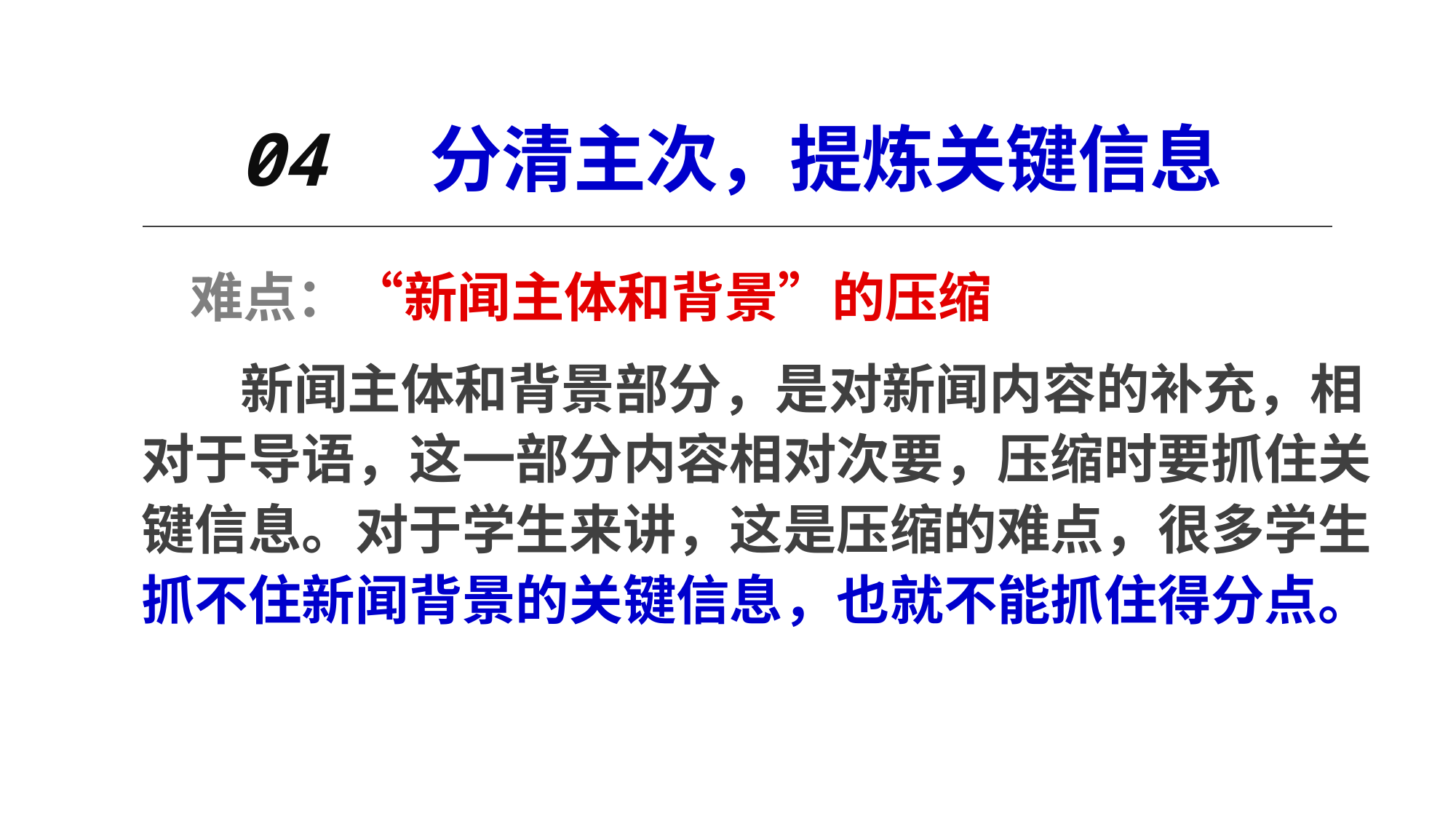

# 04  分清主次，提炼关键信息
     难点：“新闻主体和背景”的压缩
       新闻主体和背景部分，是对新闻内容的补充，相对于导语，这一部分内容相对次要，压缩时要抓住关键信息。对于学生来讲，这是压缩的难点，很多学生抓不住新闻背景的关键信息，也就不能抓住得分点。